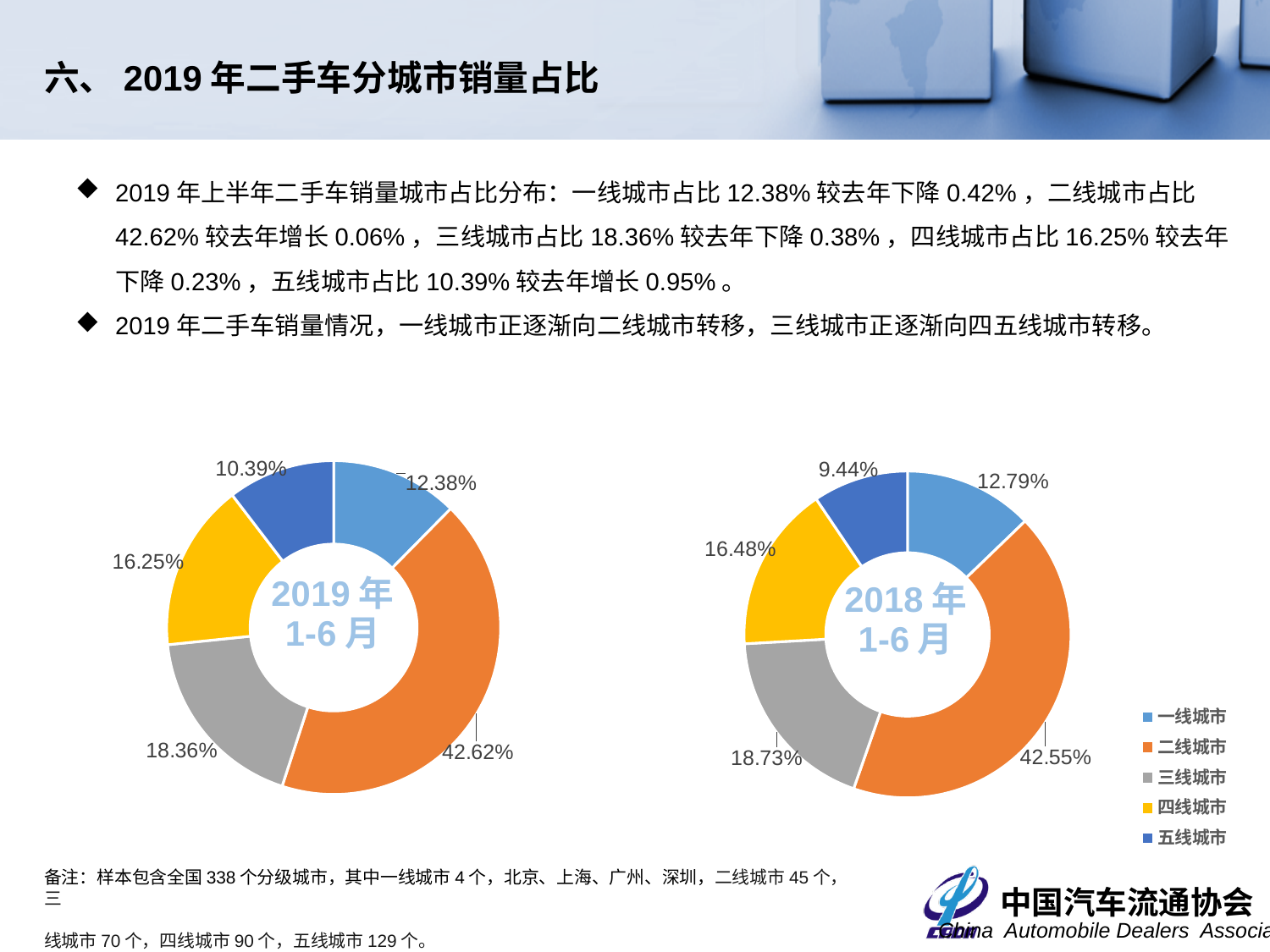

六、2019年二手车分城市销量占比
2019年上半年二手车销量城市占比分布：一线城市占比12.38%较去年下降0.42%，二线城市占比42.62%较去年增长0.06%，三线城市占比18.36%较去年下降0.38%，四线城市占比16.25%较去年下降0.23%，五线城市占比10.39%较去年增长0.95%。
2019年二手车销量情况，一线城市正逐渐向二线城市转移，三线城市正逐渐向四五线城市转移。

### Chart: 2019年
1-6月

| Category | 2019年1-6月 |
|---|---|
| 一线城市 | 0.12375037415362966 |
| 二线城市 | 0.42617836920742275 |
| 三线城市 | 0.18357899001388248 |
| 四线城市 | 0.1625453167280051 |
| 五线城市 | 0.10393028323039337 |

### Chart: 2018年
1-6月

| Category | 2018年1-6月 |
|---|---|
| 一线城市 | 0.12793022865142734 |
| 二线城市 | 0.42552843310151706 |
| 三线城市 | 0.18733787542542588 |
| 四线城市 | 0.164815993590617 |
| 五线城市 | 0.0943874692310127 |
备注：样本包含全国338个分级城市，其中一线城市4个，北京、上海、广州、深圳，二线城市45个，三

线城市70个，四线城市90个，五线城市129个。